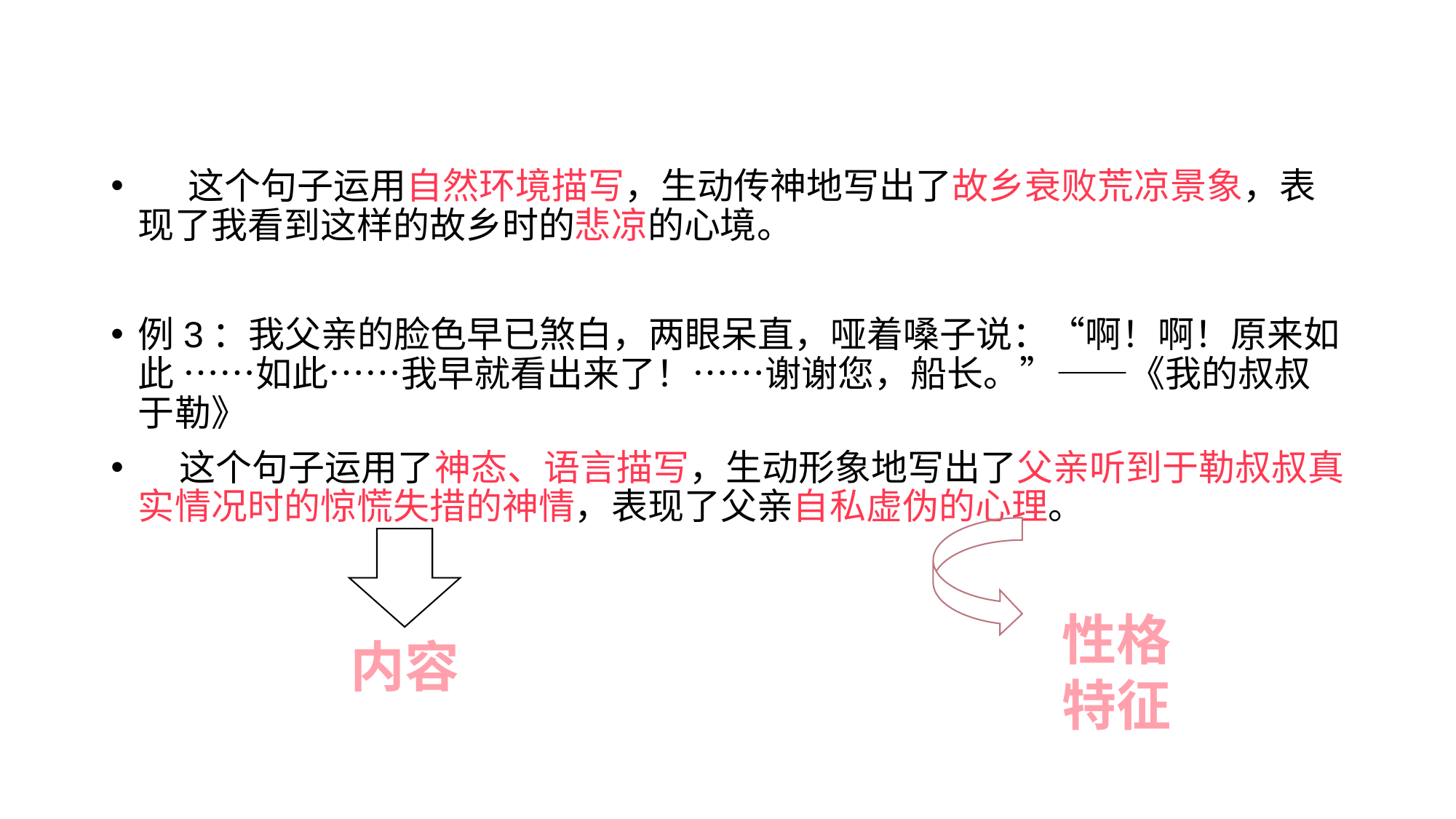

这个句子运用自然环境描写，生动传神地写出了故乡衰败荒凉景象，表现了我看到这样的故乡时的悲凉的心境。

例3：我父亲的脸色早已煞白，两眼呆直，哑着嗓子说：“啊！啊！原来如此 ……如此……我早就看出来了！……谢谢您，船长。”——《我的叔叔于勒》
    这个句子运用了神态、语言描写，生动形象地写出了父亲听到于勒叔叔真实情况时的惊慌失措的神情，表现了父亲自私虚伪的心理。

性格特征
内容